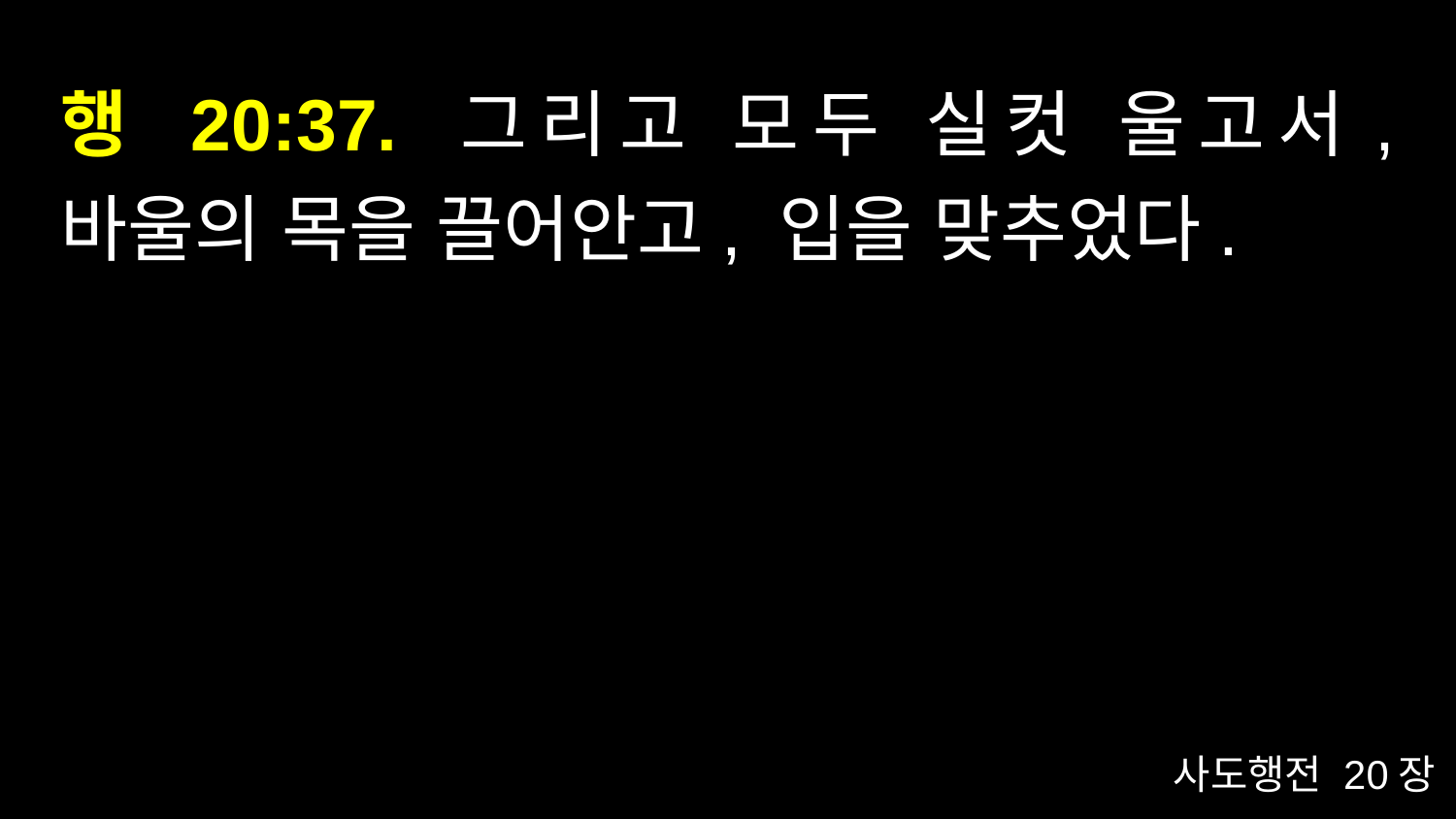

# 행 20:37. 그리고 모두 실컷 울고서, 바울의 목을 끌어안고, 입을 맞추었다.
사도행전 20장